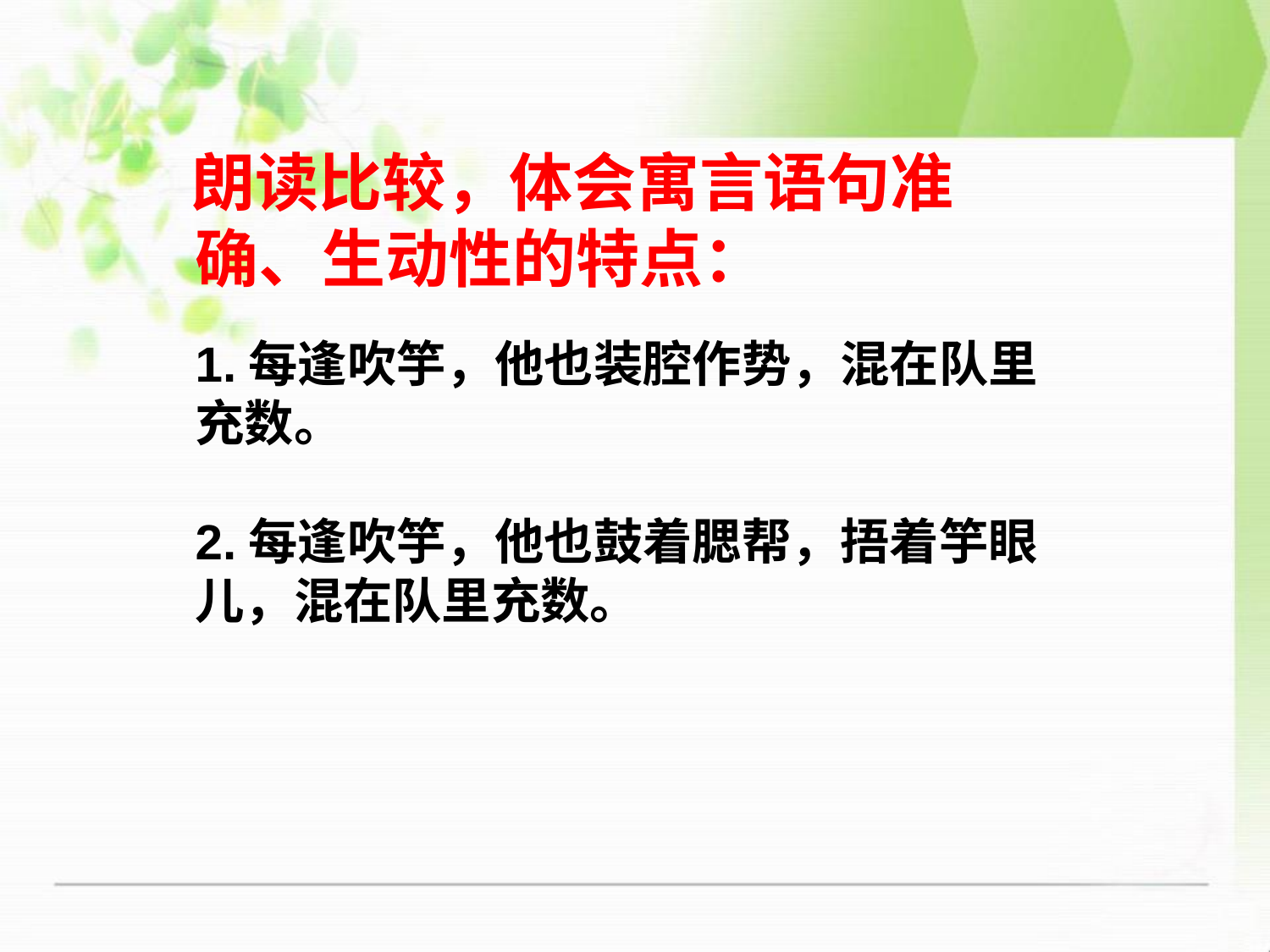

朗读比较，体会寓言语句准确、生动性的特点：
1.每逢吹竽，他也装腔作势，混在队里充数。
2.每逢吹竽，他也鼓着腮帮，捂着竽眼儿，混在队里充数。